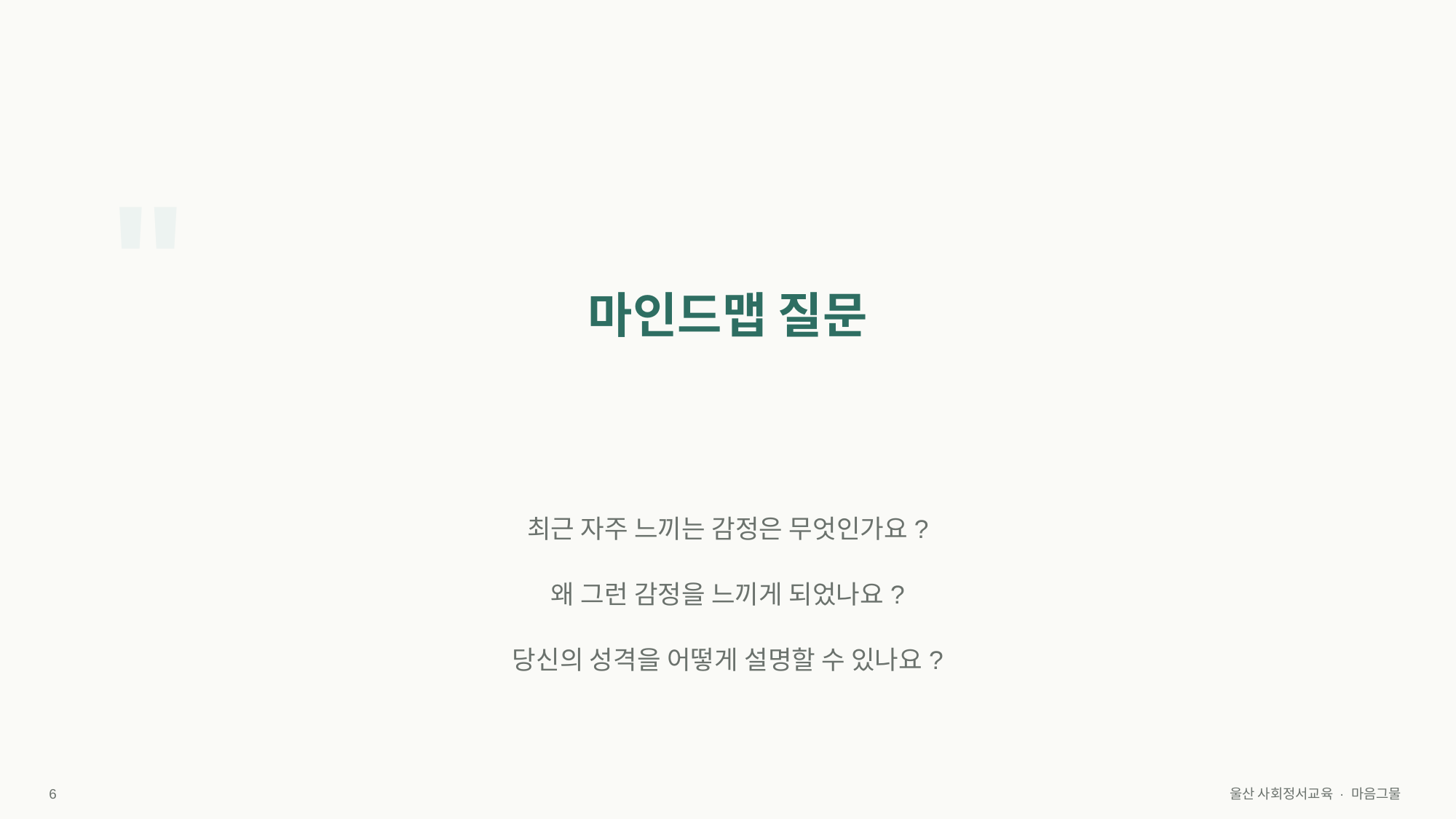

"
마인드맵 질문
최근 자주 느끼는 감정은 무엇인가요?
왜 그런 감정을 느끼게 되었나요?
당신의 성격을 어떻게 설명할 수 있나요?
6
울산 사회정서교육 · 마음그물